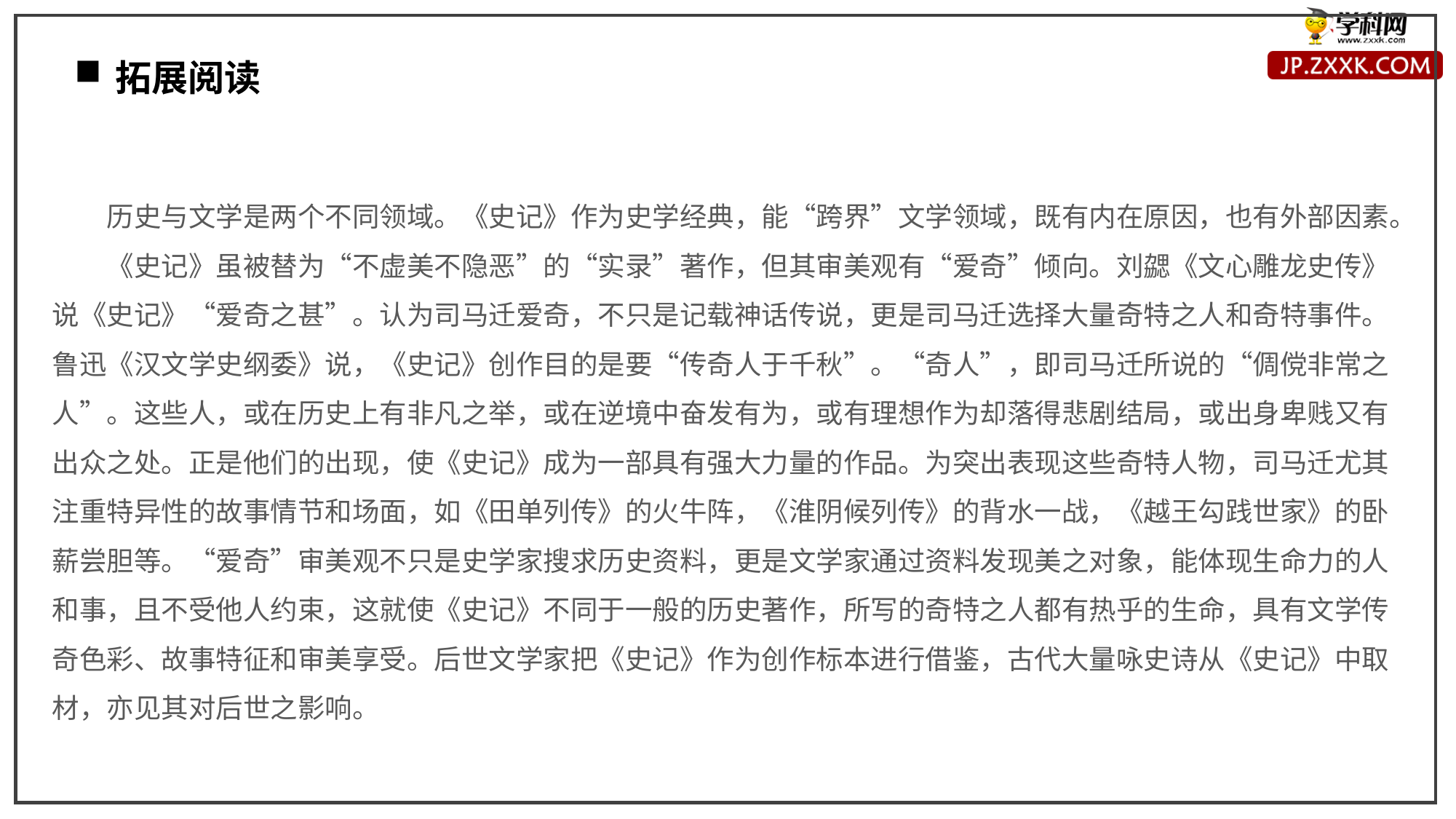

拓展阅读
历史与文学是两个不同领域。《史记》作为史学经典，能“跨界”文学领域，既有内在原因，也有外部因素。
《史记》虽被替为“不虚美不隐恶”的“实录”著作，但其审美观有“爱奇”倾向。刘勰《文心雕龙史传》说《史记》“爱奇之甚”。认为司马迁爱奇，不只是记载神话传说，更是司马迁选择大量奇特之人和奇特事件。鲁迅《汉文学史纲委》说，《史记》创作目的是要“传奇人于千秋”。“奇人”，即司马迁所说的“倜傥非常之人”。这些人，或在历史上有非凡之举，或在逆境中奋发有为，或有理想作为却落得悲剧结局，或出身卑贱又有出众之处。正是他们的出现，使《史记》成为一部具有强大力量的作品。为突出表现这些奇特人物，司马迁尤其注重特异性的故事情节和场面，如《田单列传》的火牛阵，《淮阴候列传》的背水一战，《越王勾践世家》的卧薪尝胆等。“爱奇”审美观不只是史学家搜求历史资料，更是文学家通过资料发现美之对象，能体现生命力的人和事，且不受他人约束，这就使《史记》不同于一般的历史著作，所写的奇特之人都有热乎的生命，具有文学传奇色彩、故事特征和审美享受。后世文学家把《史记》作为创作标本进行借鉴，古代大量咏史诗从《史记》中取材，亦见其对后世之影响。